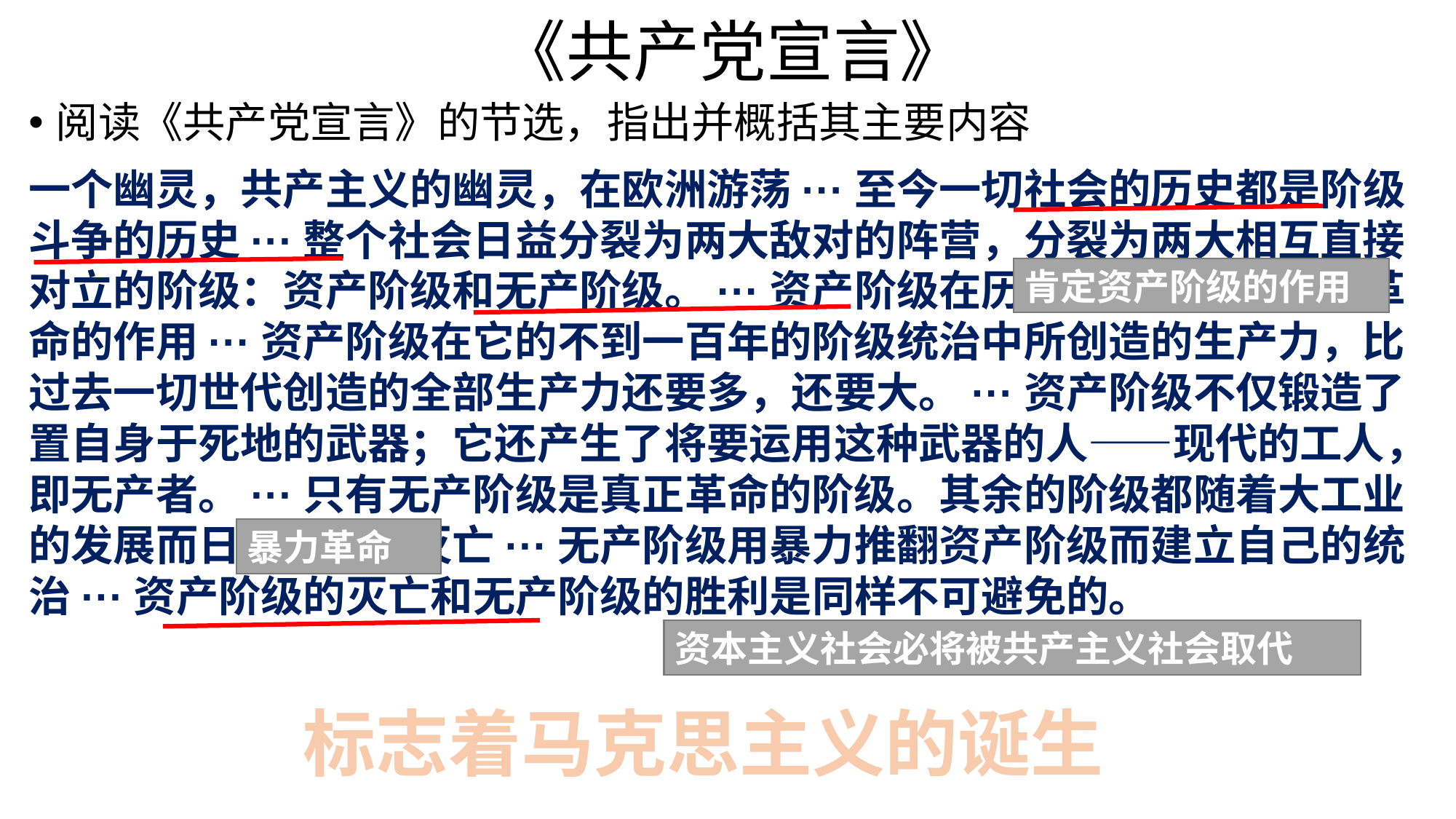

《共产党宣言》
阅读《共产党宣言》的节选，指出并概括其主要内容
一个幽灵，共产主义的幽灵，在欧洲游荡···至今一切社会的历史都是阶级斗争的历史···整个社会日益分裂为两大敌对的阵营，分裂为两大相互直接对立的阶级：资产阶级和无产阶级。···资产阶级在历史上曾经起过非常革命的作用···资产阶级在它的不到一百年的阶级统治中所创造的生产力，比过去一切世代创造的全部生产力还要多，还要大。···资产阶级不仅锻造了置自身于死地的武器；它还产生了将要运用这种武器的人——现代的工人，即无产者。···只有无产阶级是真正革命的阶级。其余的阶级都随着大工业的发展而日趋没落和灭亡···无产阶级用暴力推翻资产阶级而建立自己的统治···资产阶级的灭亡和无产阶级的胜利是同样不可避免的。
肯定资产阶级的作用
暴力革命
资本主义社会必将被共产主义社会取代
标志着马克思主义的诞生